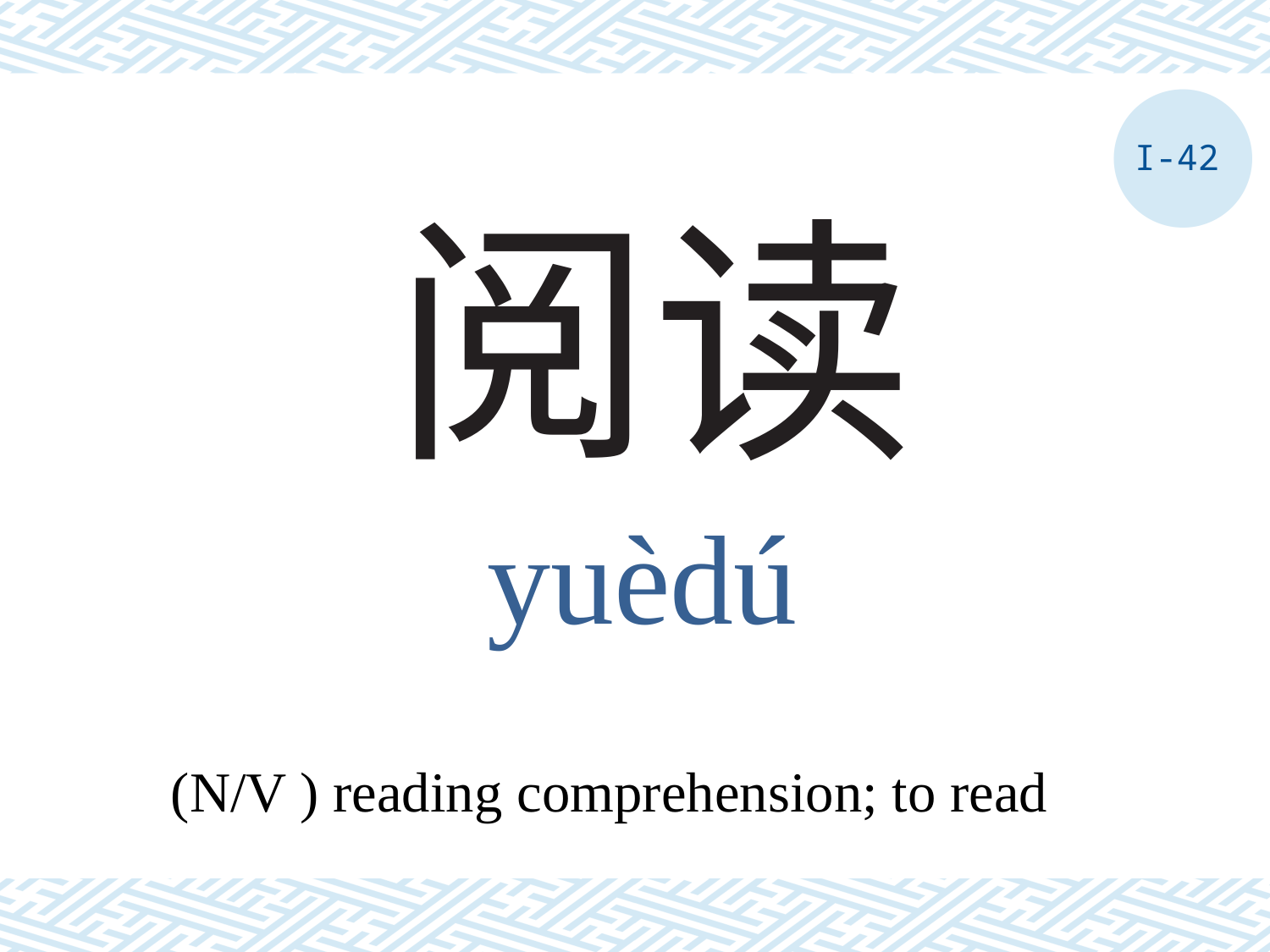

I-42
# 阅读
yuèdú
(N/V ) reading comprehension; to read